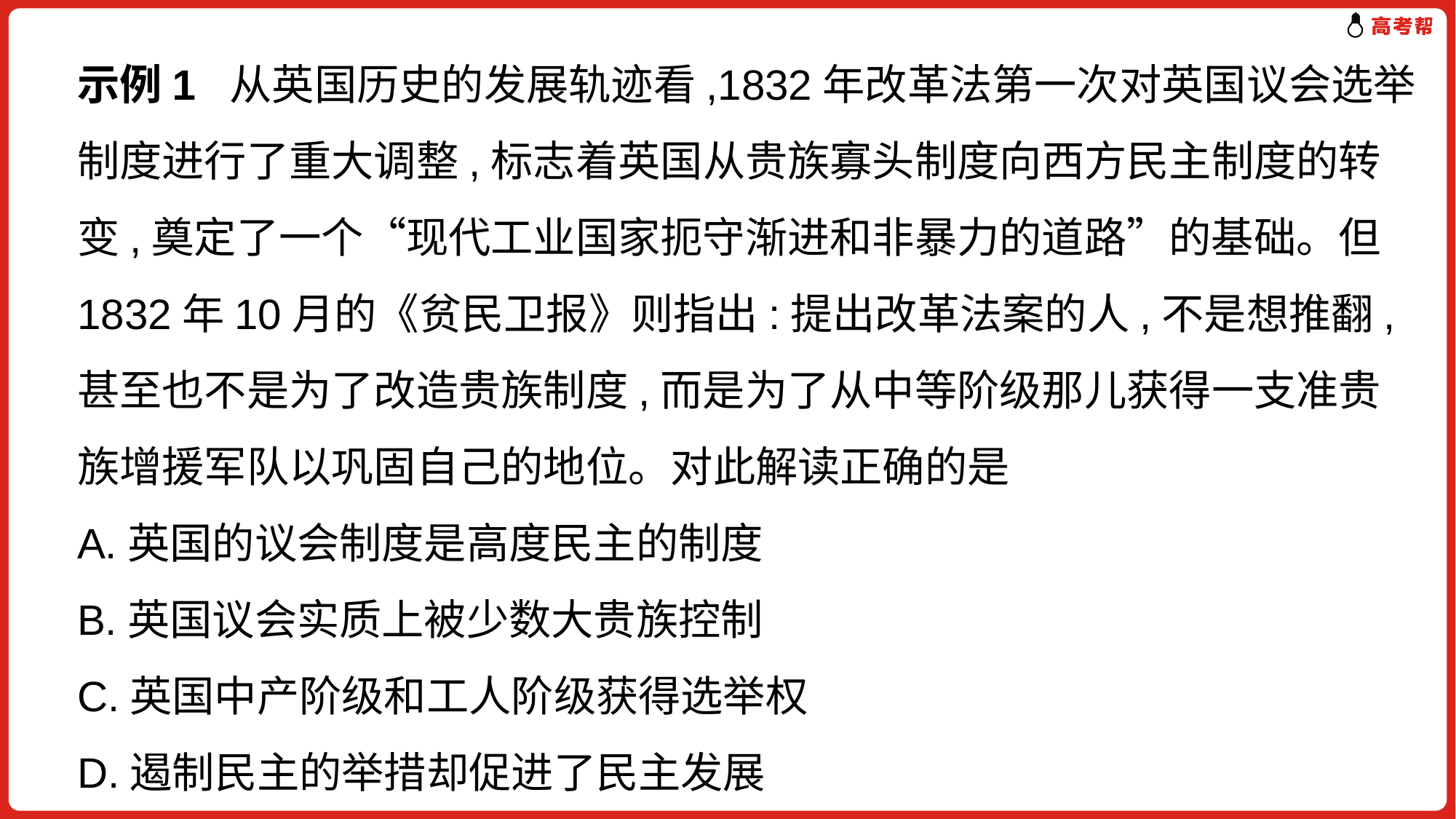

示例1  从英国历史的发展轨迹看,1832年改革法第一次对英国议会选举制度进行了重大调整,标志着英国从贵族寡头制度向西方民主制度的转变,奠定了一个“现代工业国家扼守渐进和非暴力的道路”的基础。但1832年10月的《贫民卫报》则指出:提出改革法案的人,不是想推翻,甚至也不是为了改造贵族制度,而是为了从中等阶级那儿获得一支准贵族增援军队以巩固自己的地位。对此解读正确的是
A.英国的议会制度是高度民主的制度
B.英国议会实质上被少数大贵族控制
C.英国中产阶级和工人阶级获得选举权
D.遏制民主的举措却促进了民主发展